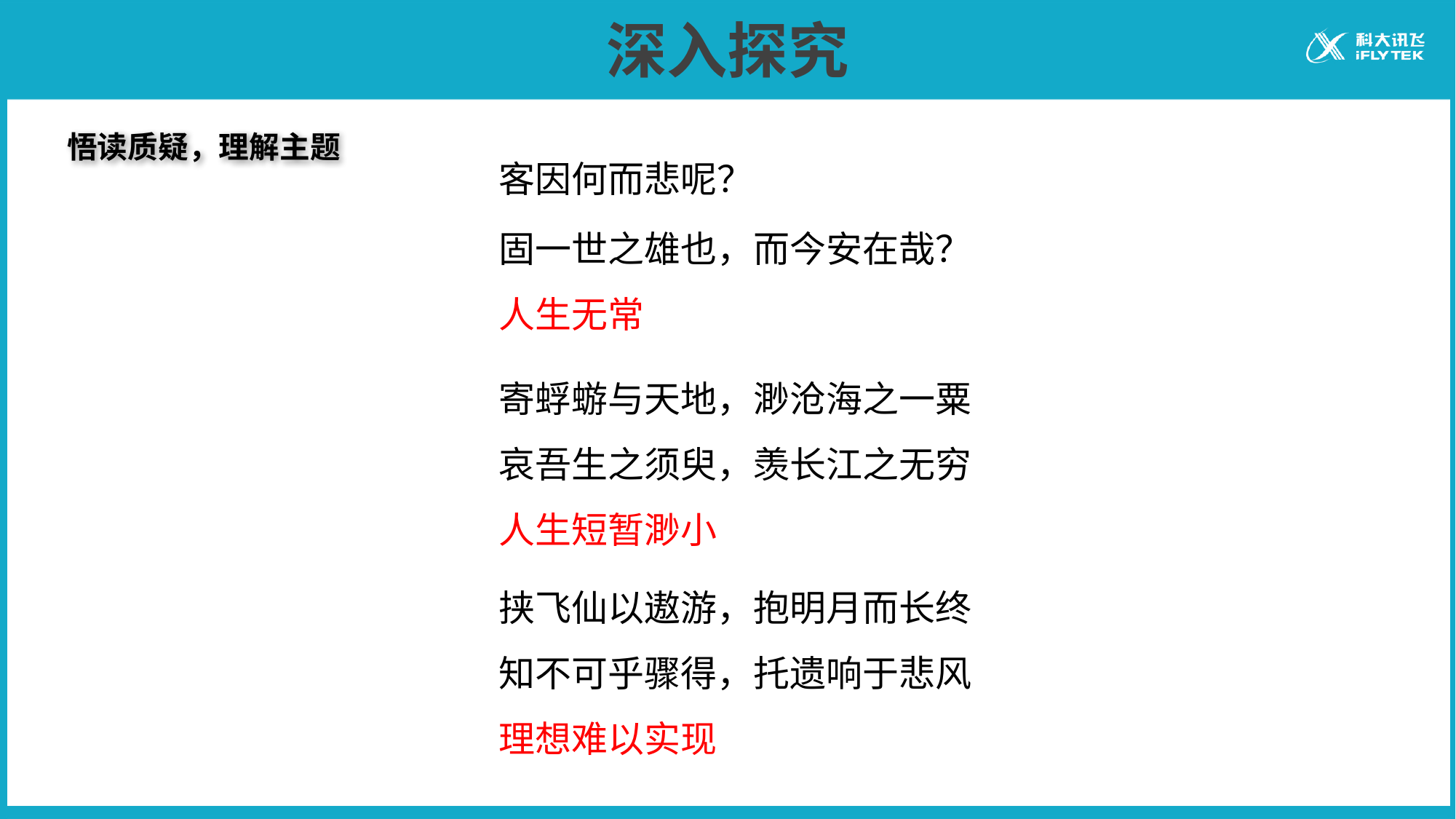

# 深入探究
悟读质疑，理解主题
客因何而悲呢？
固一世之雄也，而今安在哉？
人生无常
寄蜉蝣与天地，渺沧海之一粟
哀吾生之须臾，羡长江之无穷
人生短暂渺小

挟飞仙以遨游，抱明月而长终
知不可乎骤得，托遗响于悲风
理想难以实现